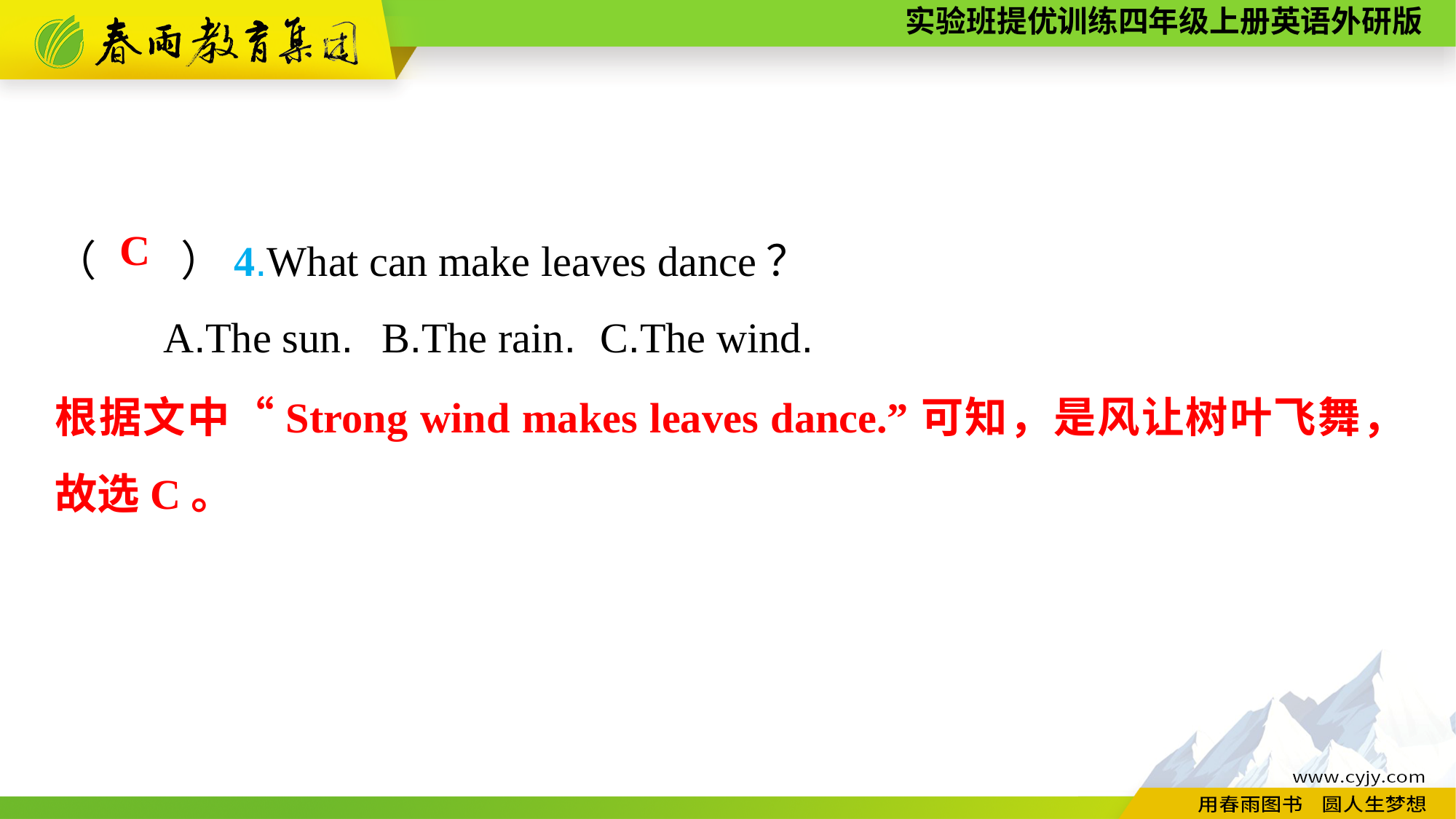

（　　）4.What can make leaves dance？
	A.The sun.	B.The rain.	C.The wind.
C
根据文中“Strong wind makes leaves dance.”可知，是风让树叶飞舞，故选C。